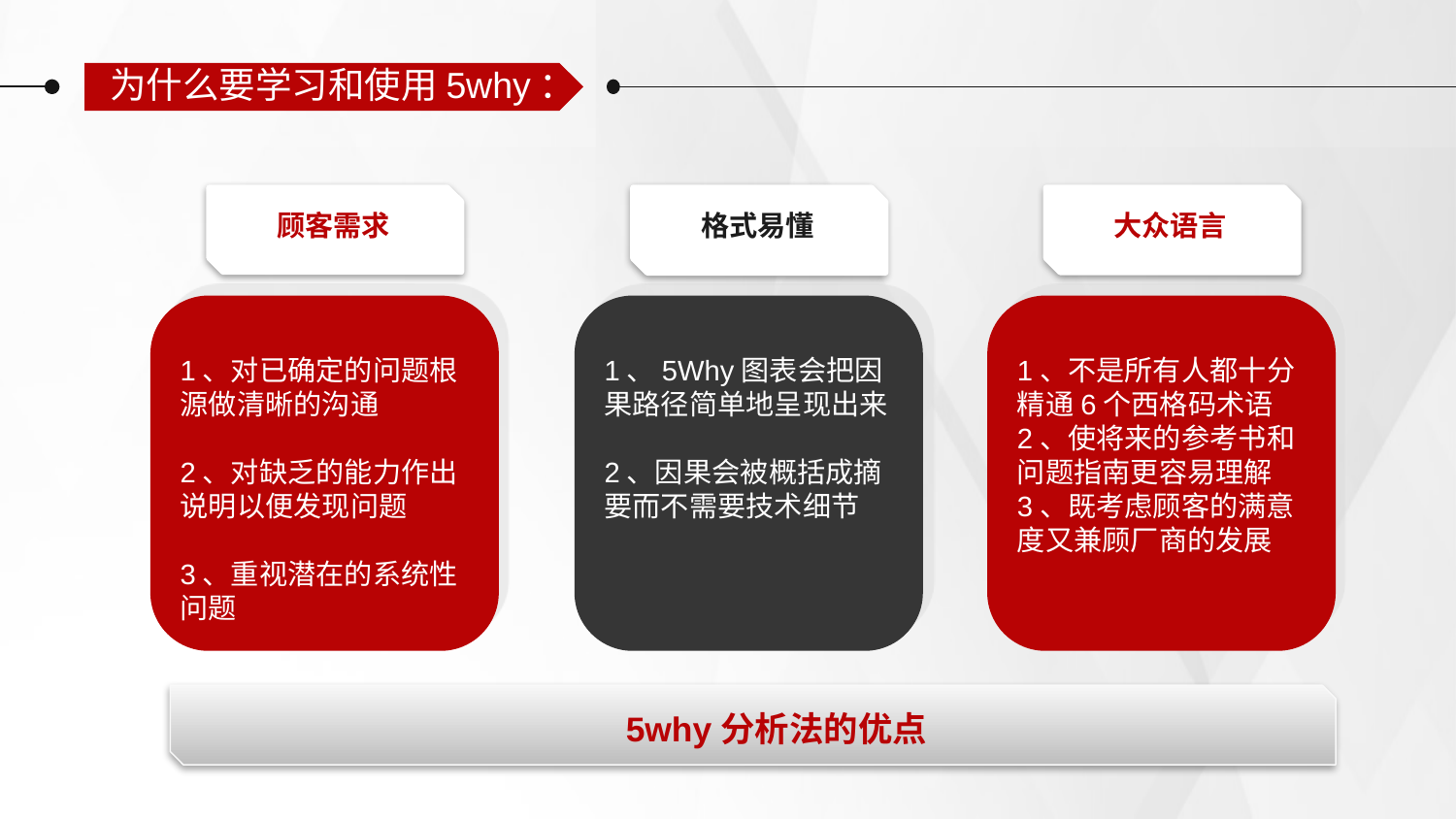

为什么要学习和使用5why：

顾客需求
格式易懂
大众语言

1、对已确定的问题根源做清晰的沟通

2、对缺乏的能力作出说明以便发现问题

3、重视潜在的系统性问题

1、5Why图表会把因果路径简单地呈现出来

2、因果会被概括成摘要而不需要技术细节

1、不是所有人都十分精通6个西格码术语
2、使将来的参考书和问题指南更容易理解
3、既考虑顾客的满意度又兼顾厂商的发展

5why分析法的优点